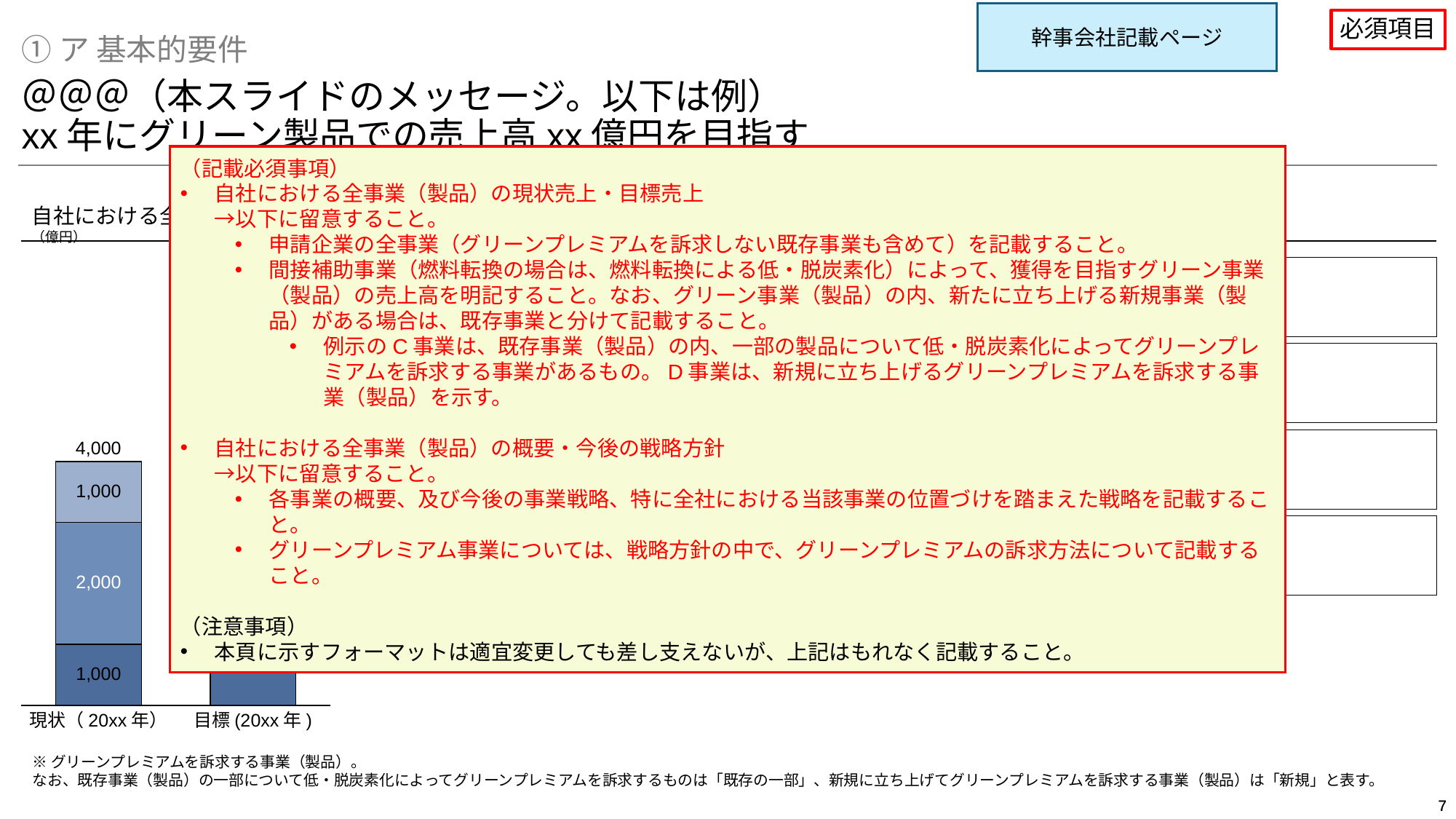

幹事会社記載ページ
必須項目
①ア 基本的要件
＠＠＠（本スライドのメッセージ。以下は例）
xx年にグリーン製品での売上高xx億円を目指す
（記載必須事項）
自社における全事業（製品）の現状売上・目標売上
→以下に留意すること。
申請企業の全事業（グリーンプレミアムを訴求しない既存事業も含めて）を記載すること。
間接補助事業（燃料転換の場合は、燃料転換による低・脱炭素化）によって、獲得を目指すグリーン事業（製品）の売上高を明記すること。なお、グリーン事業（製品）の内、新たに立ち上げる新規事業（製品）がある場合は、既存事業と分けて記載すること。
例示のC事業は、既存事業（製品）の内、一部の製品について低・脱炭素化によってグリーンプレミアムを訴求する事業があるもの。D事業は、新規に立ち上げるグリーンプレミアムを訴求する事業（製品）を示す。

自社における全事業（製品）の概要・今後の戦略方針
→以下に留意すること。
各事業の概要、及び今後の事業戦略、特に全社における当該事業の位置づけを踏まえた戦略を記載すること。
グリーンプレミアム事業については、戦略方針の中で、グリーンプレミアムの訴求方法について記載すること。

（注意事項）
本頁に示すフォーマットは適宜変更しても差し支えないが、上記はもれなく記載すること。
自社における全事業（製品）の現状売上・目標売上（億円）
自社における全事業（製品）の概要
今後の戦略方針

### Chart

| Category |  |  |  |  |  |
|---|---|---|---|---|---|
7,000
A事業
（製品）
xx
xx
D事業
（グリーン事業：新規）
C事業
（グリーン事業：既存の一部）
xx
B事業
（製品）
xx
C事業（既存）
グリーン事業（製品）※
xx
C事業
（製品）
（既存の一部）
xx
4,000
B事業
xx
D事業
（製品）
（新規）
xx
A事業
現状（20xx年）
目標(20xx年)
※グリーンプレミアムを訴求する事業（製品）。
なお、既存事業（製品）の一部について低・脱炭素化によってグリーンプレミアムを訴求するものは「既存の一部」、新規に立ち上げてグリーンプレミアムを訴求する事業（製品）は「新規」と表す。